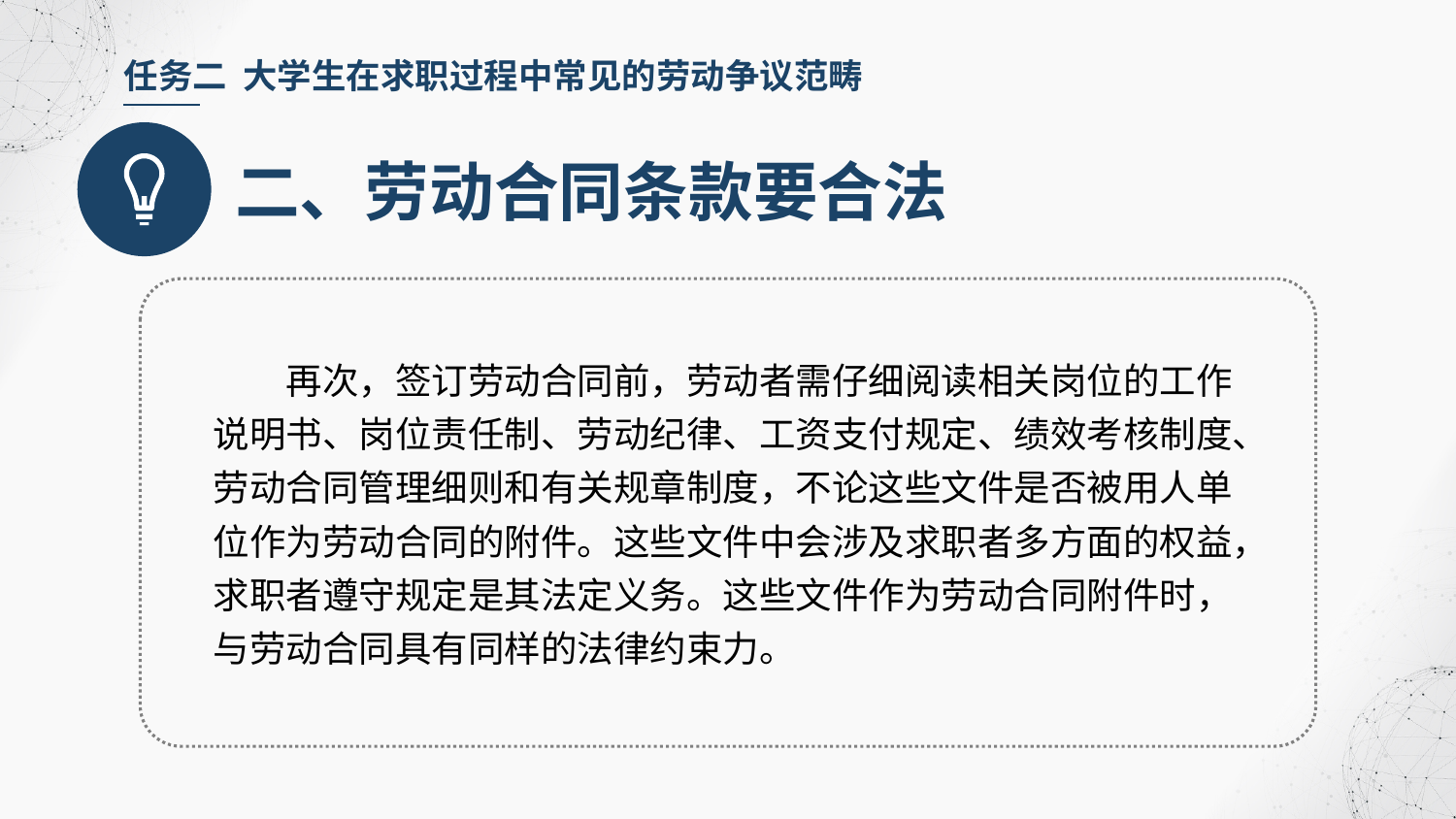

任务二  大学生在求职过程中常见的劳动争议范畴

二、劳动合同条款要合法

再次，签订劳动合同前，劳动者需仔细阅读相关岗位的工作说明书、岗位责任制、劳动纪律、工资支付规定、绩效考核制度、劳动合同管理细则和有关规章制度，不论这些文件是否被用人单位作为劳动合同的附件。这些文件中会涉及求职者多方面的权益，求职者遵守规定是其法定义务。这些文件作为劳动合同附件时，与劳动合同具有同样的法律约束力。